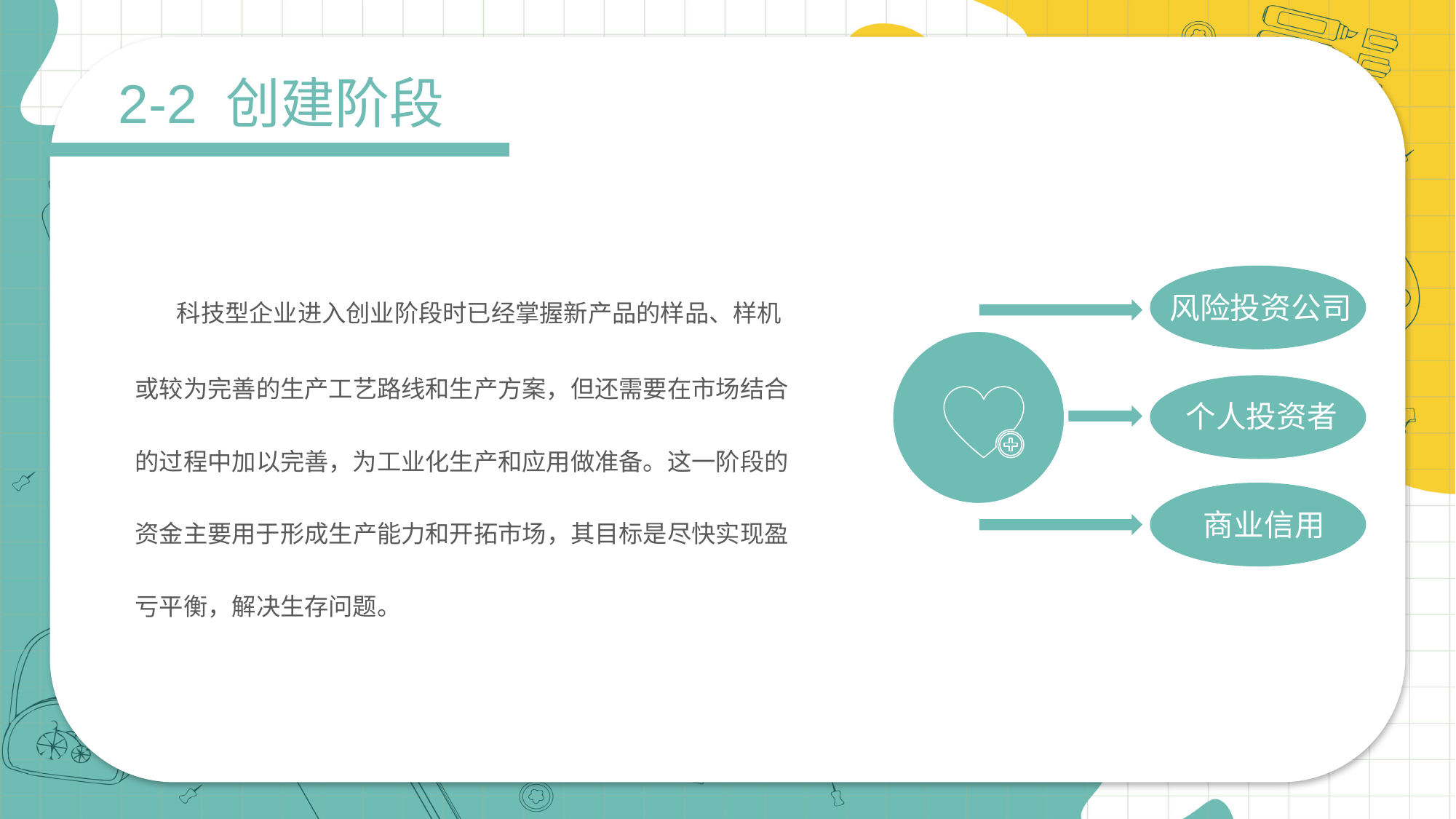

2-2 创建阶段

    科技型企业进入创业阶段时已经掌握新产品的样品、样机或较为完善的生产工艺路线和生产方案，但还需要在市场结合的过程中加以完善，为工业化生产和应用做准备。这一阶段的资金主要用于形成生产能力和开拓市场，其目标是尽快实现盈亏平衡，解决生存问题。

风险投资公司

个人投资者

商业信用